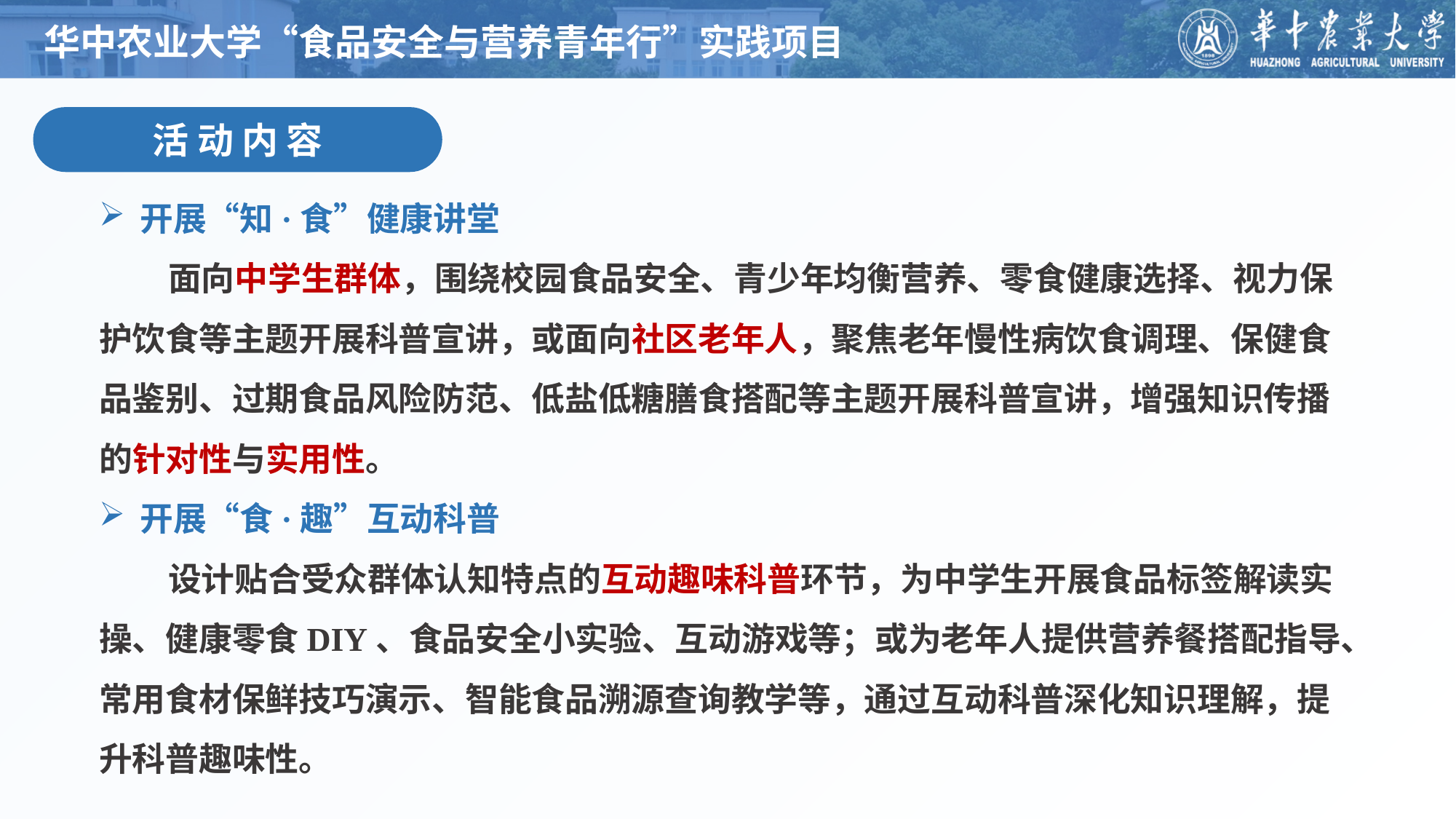

华中农业大学“食品安全与营养青年行”实践项目
活 动 内 容
开展“知·食”健康讲堂
        面向中学生群体，围绕校园食品安全、青少年均衡营养、零食健康选择、视力保护饮食等主题开展科普宣讲，或面向社区老年人，聚焦老年慢性病饮食调理、保健食品鉴别、过期食品风险防范、低盐低糖膳食搭配等主题开展科普宣讲，增强知识传播的针对性与实用性。
开展“食·趣”互动科普
        设计贴合受众群体认知特点的互动趣味科普环节，为中学生开展食品标签解读实操、健康零食DIY、食品安全小实验、互动游戏等；或为老年人提供营养餐搭配指导、常用食材保鲜技巧演示、智能食品溯源查询教学等，通过互动科普深化知识理解，提升科普趣味性。